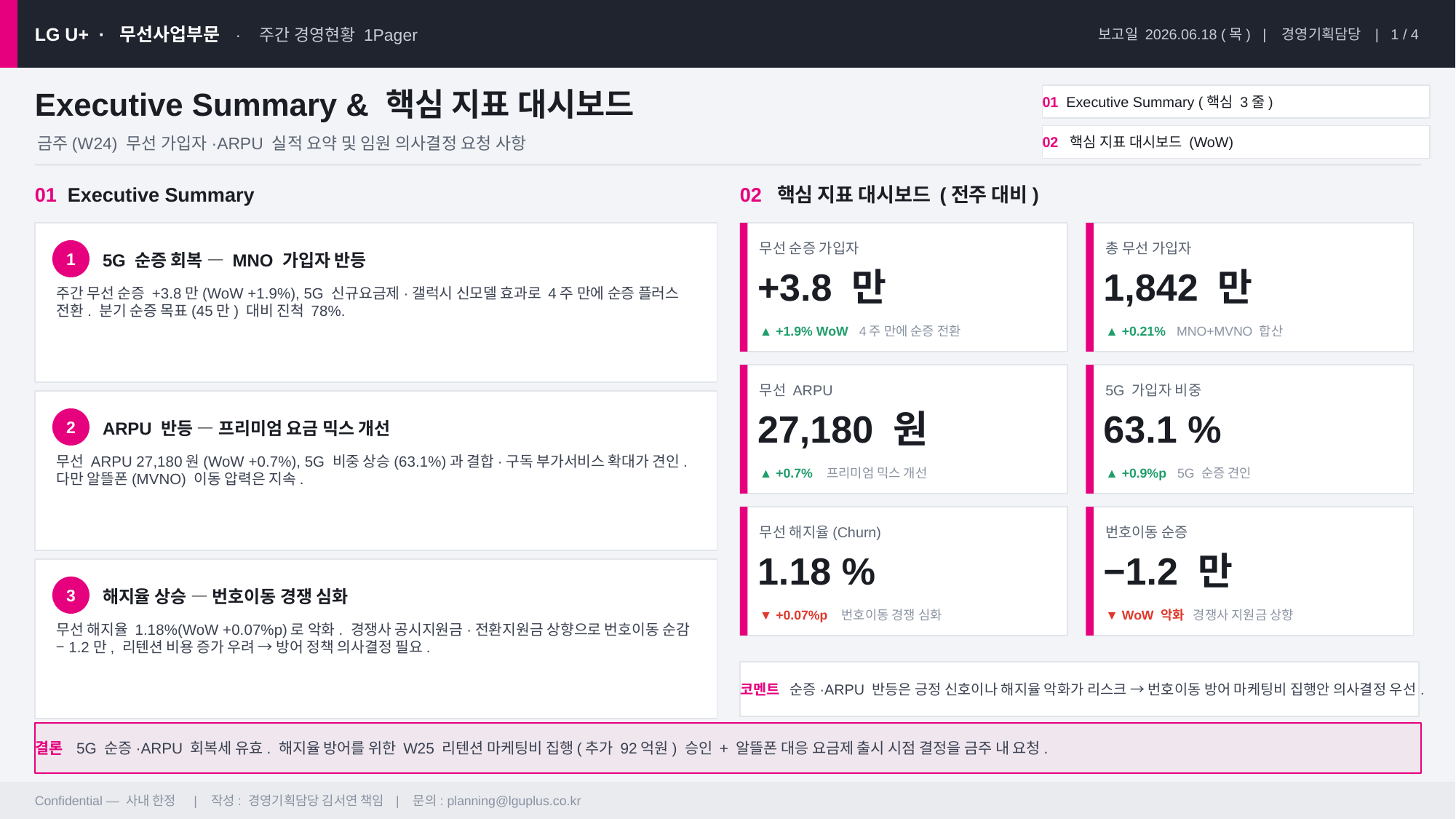

LG U+  ·  무선사업부문   ·   주간 경영현황 1Pager
보고일 2026.06.18 (목)   |   경영기획담당   |   1 / 4
Executive Summary & 핵심 지표 대시보드
01  Executive Summary (핵심 3줄)
02  핵심 지표 대시보드 (WoW)
금주(W24) 무선 가입자·ARPU 실적 요약 및 임원 의사결정 요청 사항

01  Executive Summary
02  핵심 지표 대시보드 (전주 대비)

무선 순증 가입자
총 무선 가입자
5G 순증 회복 — MNO 가입자 반등

1
+3.8 만
1,842 만
주간 무선 순증 +3.8만(WoW +1.9%), 5G 신규요금제·갤럭시 신모델 효과로 4주 만에 순증 플러스 전환. 분기 순증 목표(45만) 대비 진척 78%.
▲ +1.9% WoW   4주 만에 순증 전환
▲ +0.21%   MNO+MVNO 합산

무선 ARPU
5G 가입자 비중

27,180 원
63.1 %
ARPU 반등 — 프리미엄 요금 믹스 개선

2
무선 ARPU 27,180원(WoW +0.7%), 5G 비중 상승(63.1%)과 결합·구독 부가서비스 확대가 견인. 다만 알뜰폰(MVNO) 이동 압력은 지속.
▲ +0.7%   프리미엄 믹스 개선
▲ +0.9%p   5G 순증 견인

무선 해지율(Churn)
번호이동 순증
1.18 %
−1.2 만

해지율 상승 — 번호이동 경쟁 심화

3
▼ +0.07%p   번호이동 경쟁 심화
▼ WoW 악화   경쟁사 지원금 상향
무선 해지율 1.18%(WoW +0.07%p)로 악화. 경쟁사 공시지원금·전환지원금 상향으로 번호이동 순감 −1.2만, 리텐션 비용 증가 우려 → 방어 정책 의사결정 필요.
코멘트   순증·ARPU 반등은 긍정 신호이나 해지율 악화가 리스크 → 번호이동 방어 마케팅비 집행안 의사결정 우선.
결론   5G 순증·ARPU 회복세 유효. 해지율 방어를 위한 W25 리텐션 마케팅비 집행(추가 92억원) 승인 + 알뜰폰 대응 요금제 출시 시점 결정을 금주 내 요청.

Confidential — 사내 한정     |   작성: 경영기획담당 김서연 책임   |   문의: planning@lguplus.co.kr